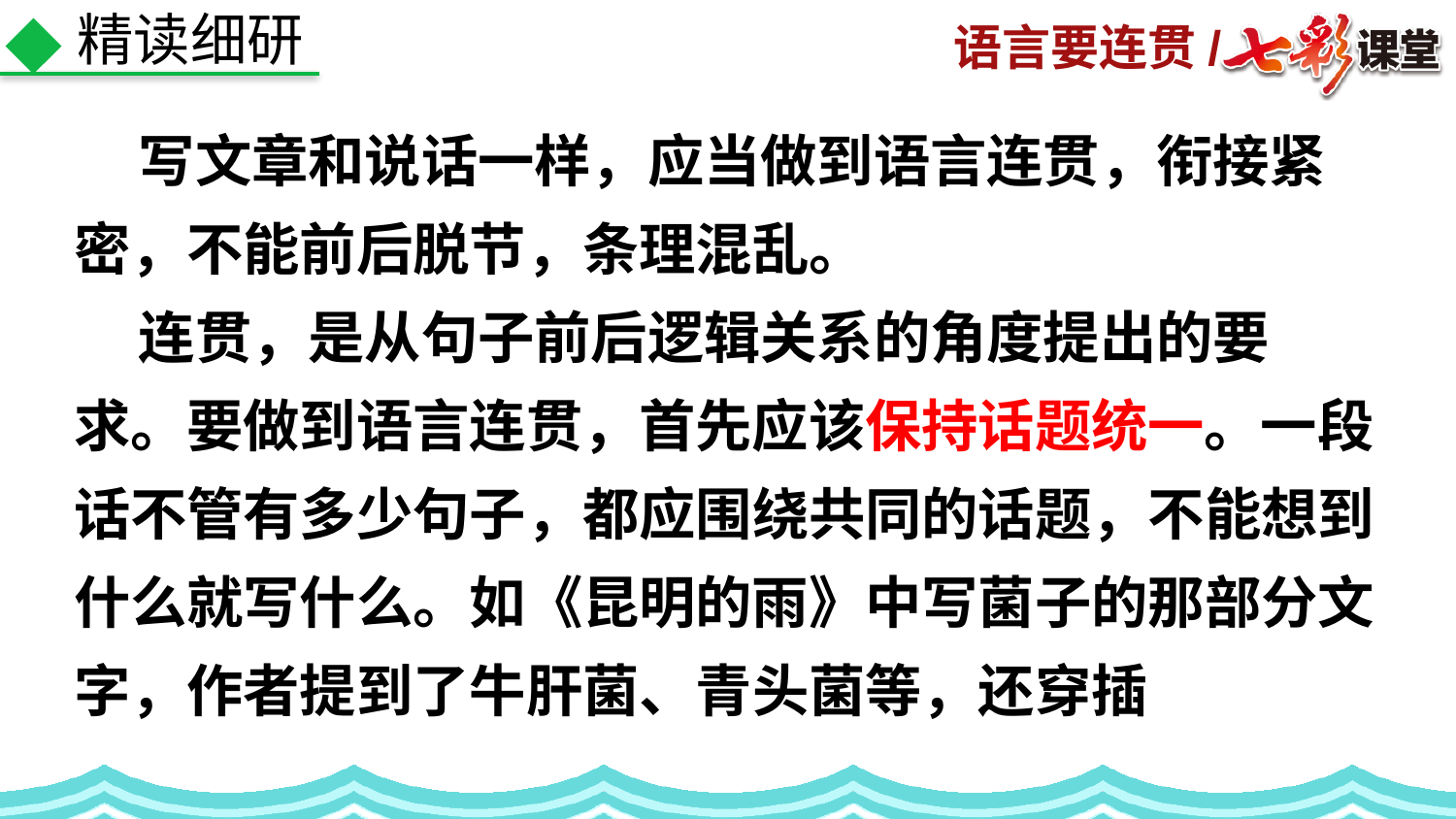

精读细研

    写文章和说话一样，应当做到语言连贯，衔接紧密，不能前后脱节，条理混乱。
    连贯，是从句子前后逻辑关系的角度提出的要求。要做到语言连贯，首先应该保持话题统一。一段话不管有多少句子，都应围绕共同的话题，不能想到什么就写什么。如《昆明的雨》中写菌子的那部分文字，作者提到了牛肝菌、青头菌等，还穿插